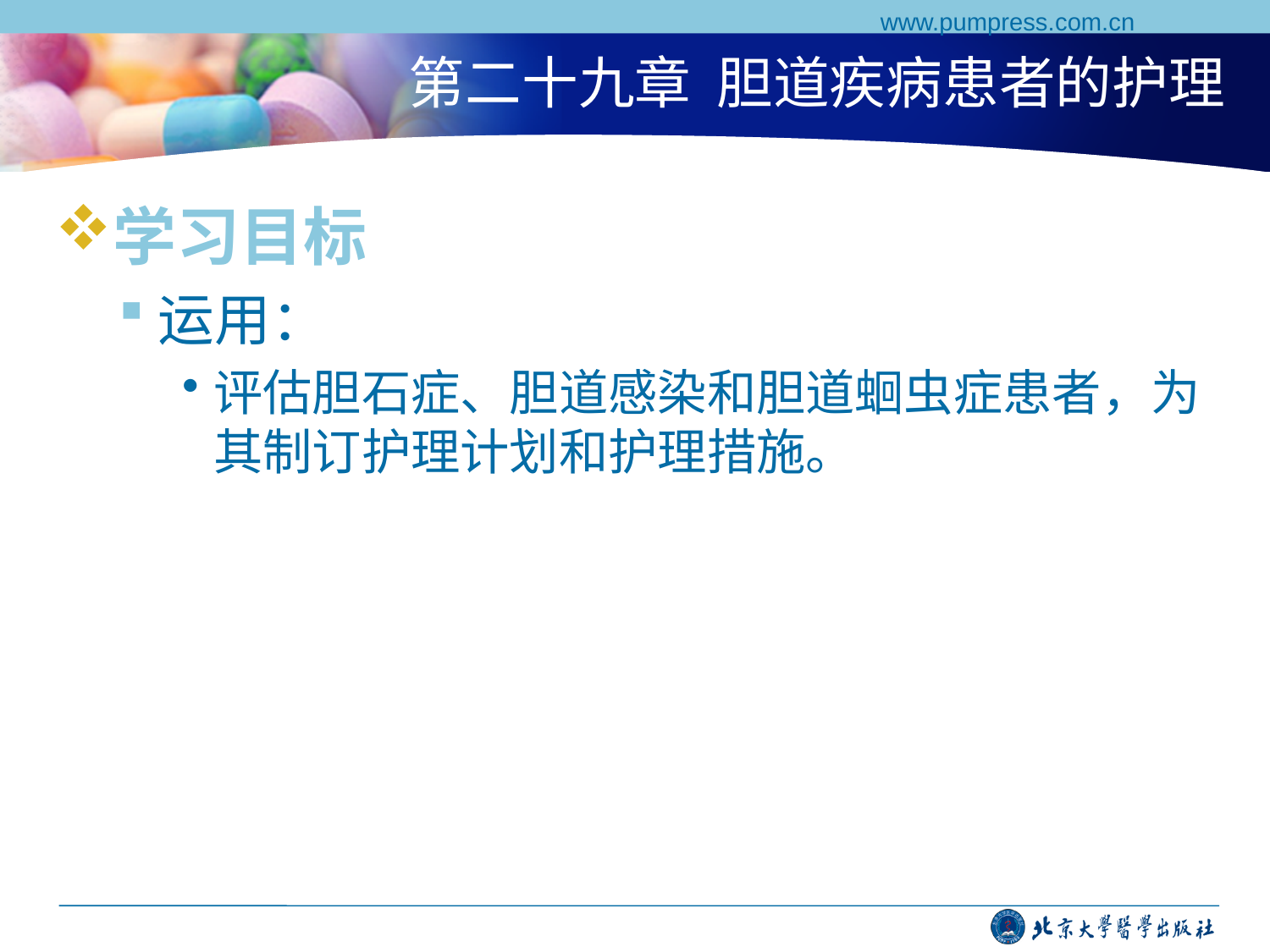

www.pumpress.com.cn
# 第二十九章  胆道疾病患者的护理
学习目标
运用：
评估胆石症、胆道感染和胆道蛔虫症患者，为其制订护理计划和护理措施。